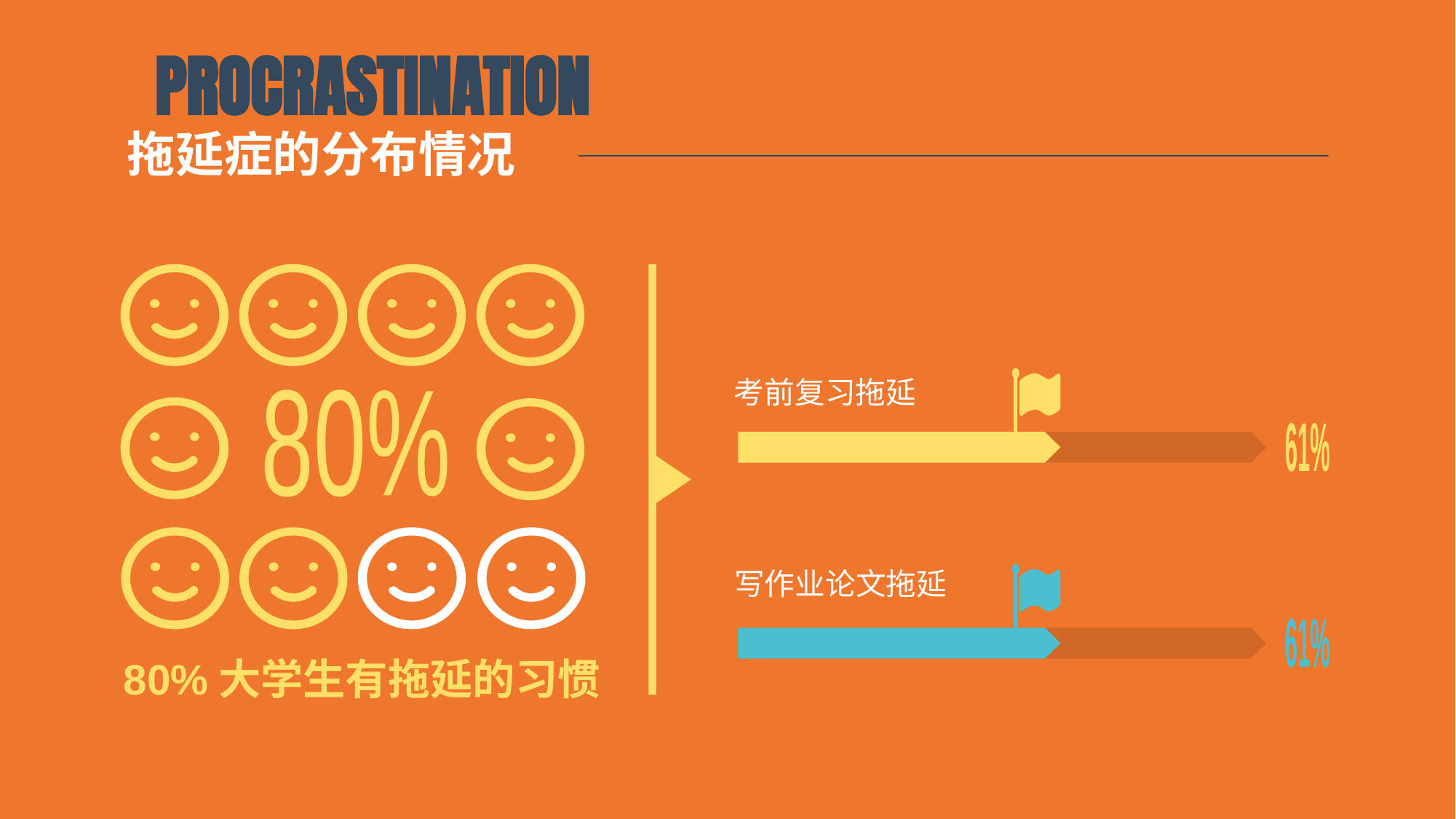

PROCRASTINATION
拖延症的分布情况

80%

考前复习拖延

61%

写作业论文拖延

61%

80%大学生有拖延的习惯